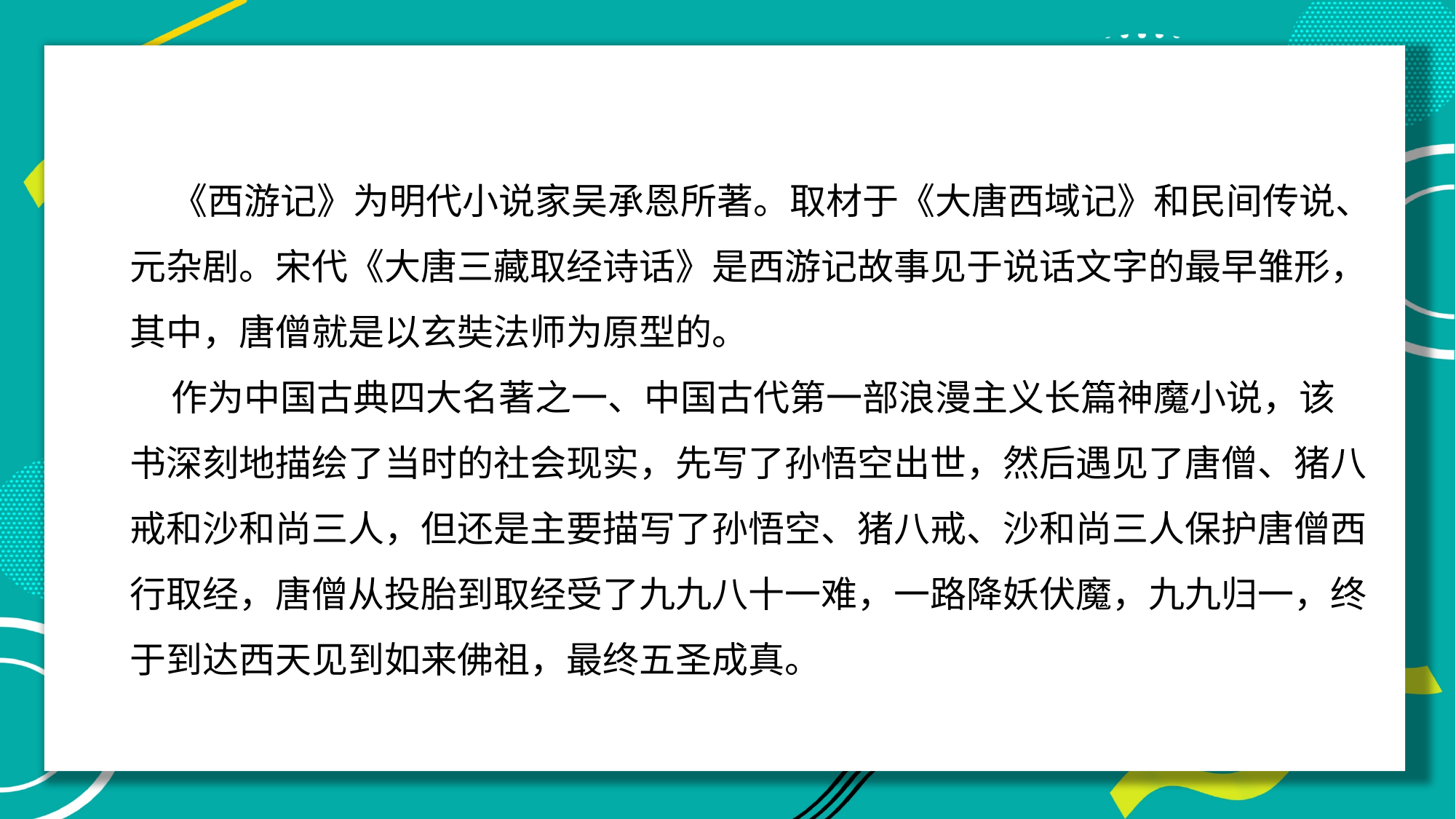

《西游记》为明代小说家吴承恩所著。取材于《大唐西域记》和民间传说、元杂剧。宋代《大唐三藏取经诗话》是西游记故事见于说话文字的最早雏形，其中，唐僧就是以玄奘法师为原型的。
    作为中国古典四大名著之一、中国古代第一部浪漫主义长篇神魔小说，该书深刻地描绘了当时的社会现实，先写了孙悟空出世，然后遇见了唐僧、猪八戒和沙和尚三人，但还是主要描写了孙悟空、猪八戒、沙和尚三人保护唐僧西行取经，唐僧从投胎到取经受了九九八十一难，一路降妖伏魔，九九归一，终于到达西天见到如来佛祖，最终五圣成真。